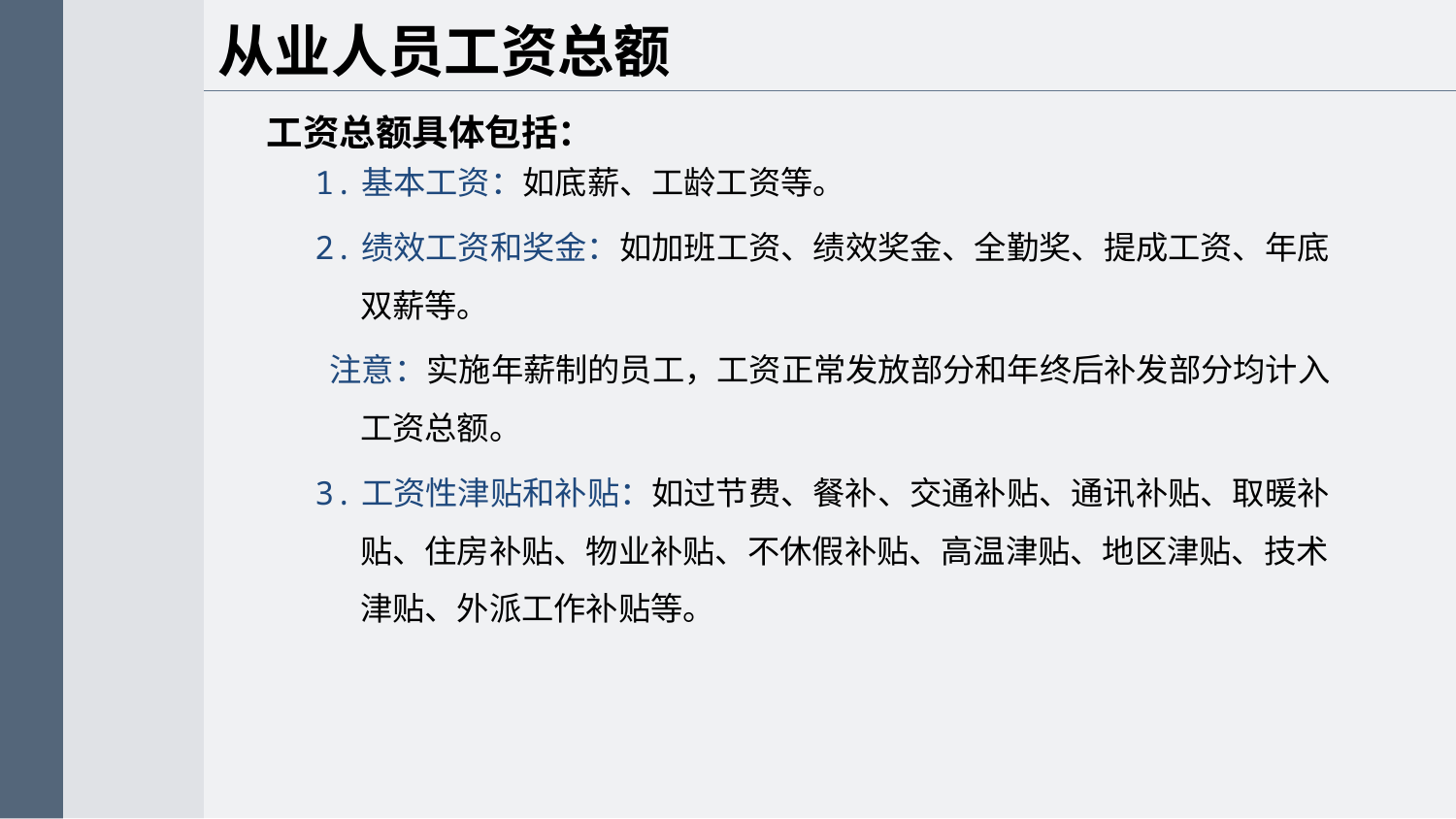

从业人员工资总额

1.基本工资：如底薪、工龄工资等。
2.绩效工资和奖金：如加班工资、绩效奖金、全勤奖、提成工资、年底双薪等。
 注意：实施年薪制的员工，工资正常发放部分和年终后补发部分均计入工资总额。
3.工资性津贴和补贴：如过节费、餐补、交通补贴、通讯补贴、取暖补贴、住房补贴、物业补贴、不休假补贴、高温津贴、地区津贴、技术津贴、外派工作补贴等。

工资总额具体包括：